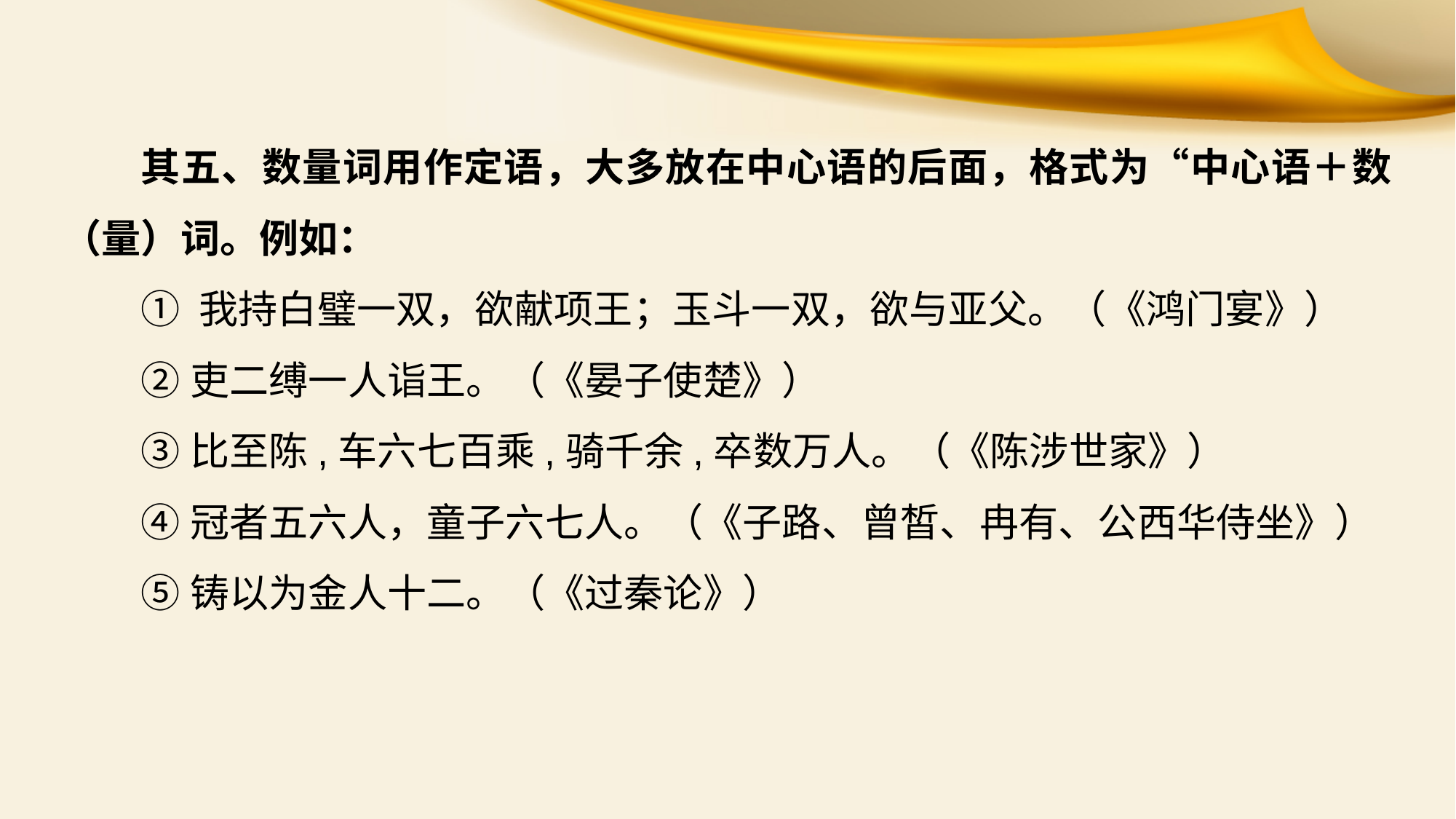

其五、数量词用作定语，大多放在中心语的后面，格式为“中心语＋数（量）词。例如：
① 我持白璧一双，欲献项王；玉斗一双，欲与亚父。（《鸿门宴》）
②吏二缚一人诣王。（《晏子使楚》）
③比至陈,车六七百乘,骑千余,卒数万人。（《陈涉世家》）
④冠者五六人，童子六七人。（《子路、曾皙、冉有、公西华侍坐》）
⑤铸以为金人十二。（《过秦论》）